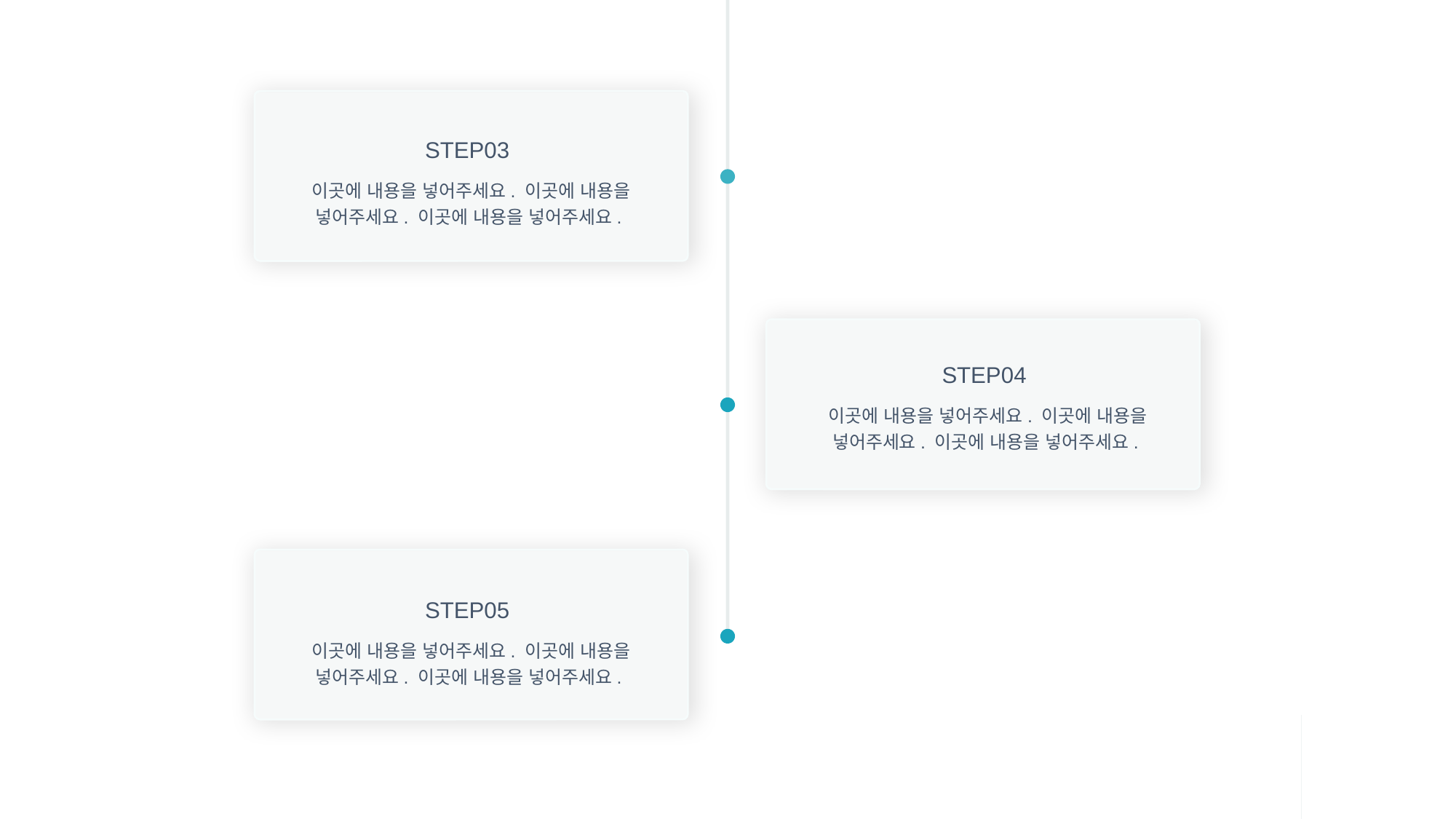

STEP03
이곳에 내용을 넣어주세요. 이곳에 내용을 넣어주세요. 이곳에 내용을 넣어주세요.

STEP04
이곳에 내용을 넣어주세요. 이곳에 내용을 넣어주세요. 이곳에 내용을 넣어주세요.

STEP05
이곳에 내용을 넣어주세요. 이곳에 내용을 넣어주세요. 이곳에 내용을 넣어주세요.